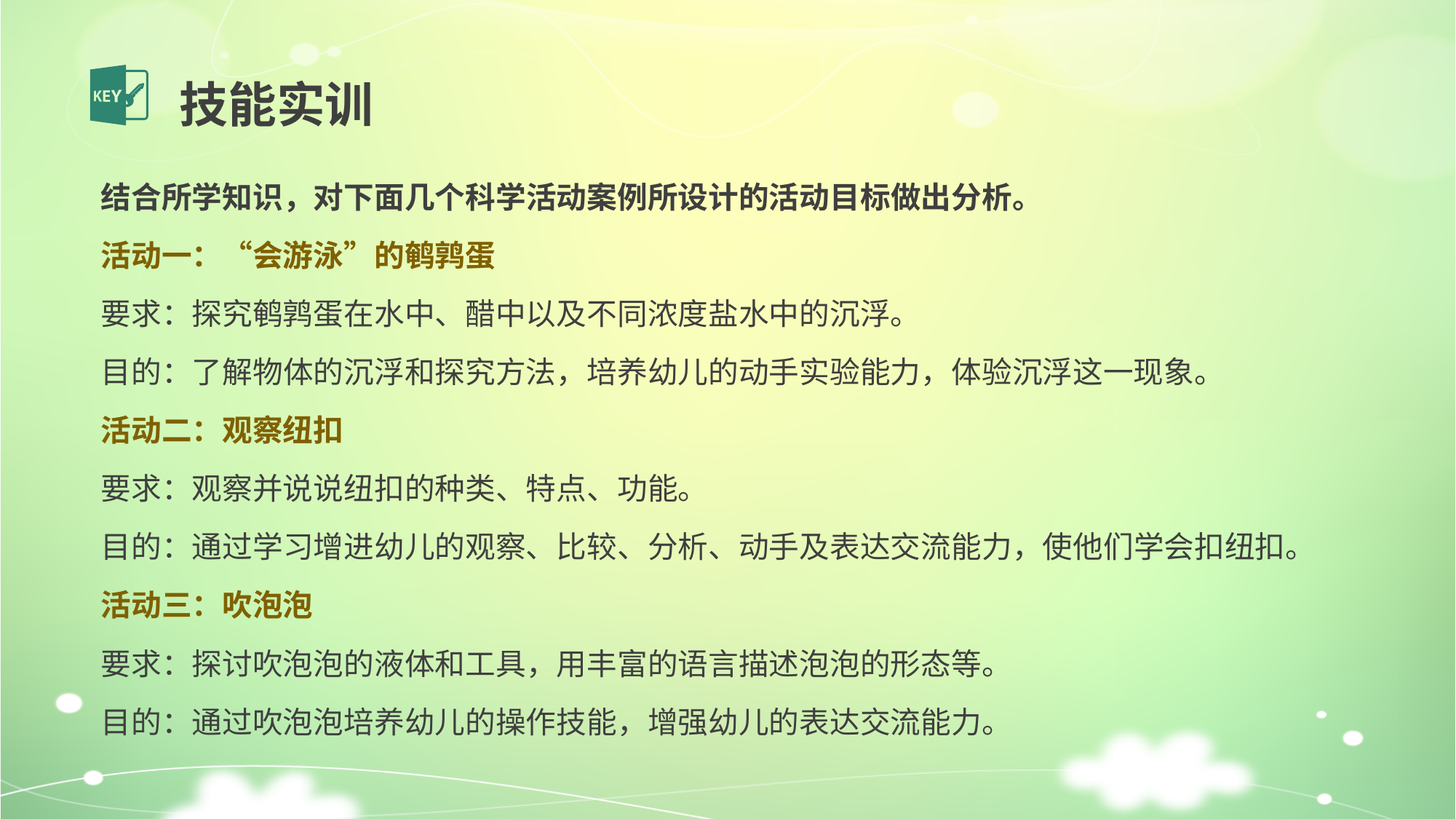

技能实训

结合所学知识，对下面几个科学活动案例所设计的活动目标做出分析。
活动一：“会游泳”的鹌鹑蛋
要求：探究鹌鹑蛋在水中、醋中以及不同浓度盐水中的沉浮。
目的：了解物体的沉浮和探究方法，培养幼儿的动手实验能力，体验沉浮这一现象。
活动二：观察纽扣
要求：观察并说说纽扣的种类、特点、功能。
目的：通过学习增进幼儿的观察、比较、分析、动手及表达交流能力，使他们学会扣纽扣。
活动三：吹泡泡
要求：探讨吹泡泡的液体和工具，用丰富的语言描述泡泡的形态等。
目的：通过吹泡泡培养幼儿的操作技能，增强幼儿的表达交流能力。